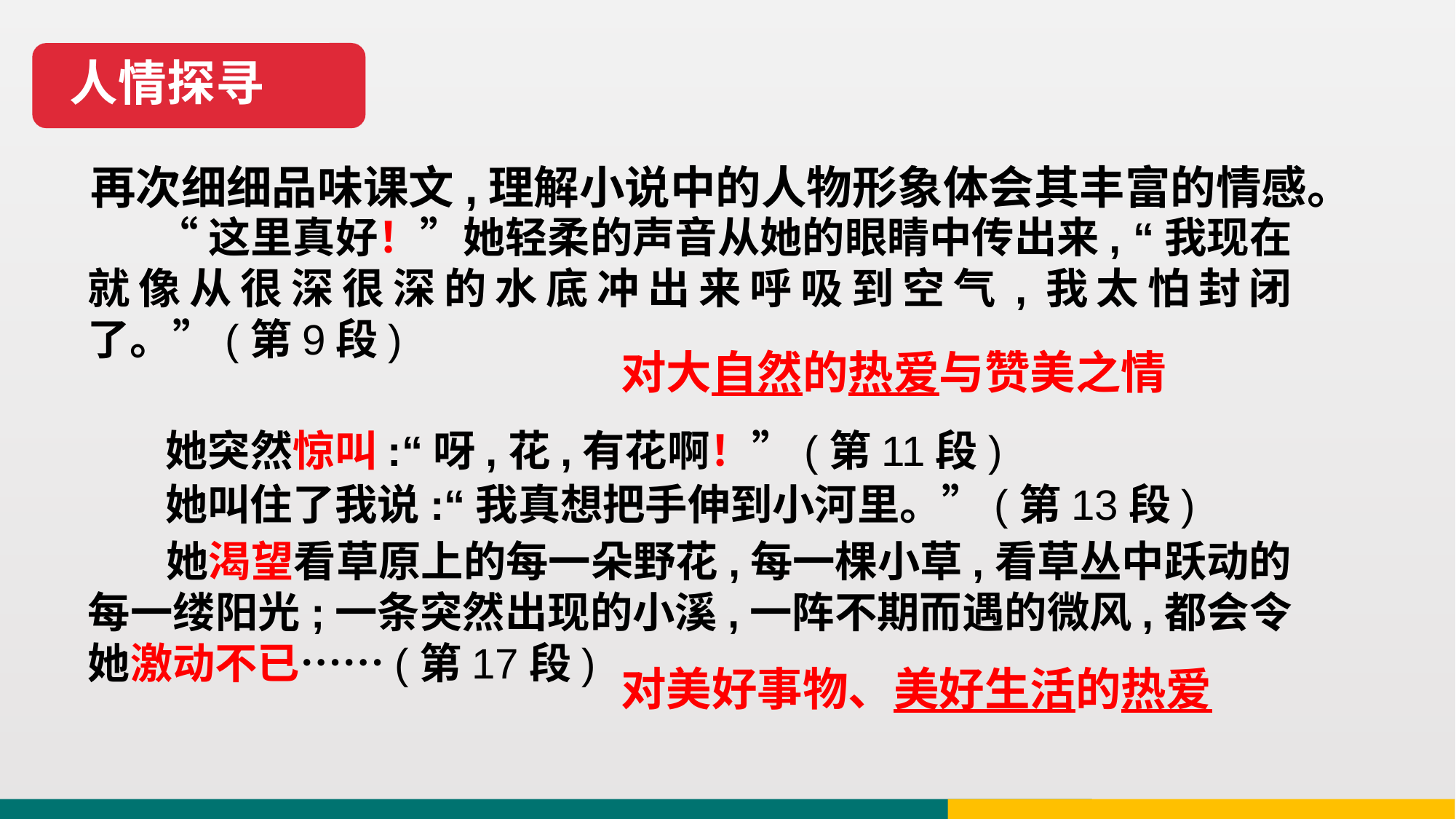

人情探寻
再次细细品味课文,理解小说中的人物形象体会其丰富的情感。
       “这里真好！”她轻柔的声音从她的眼睛中传出来, “我现在就像从很深很深的水底冲出来呼吸到空气,我太怕封闭了。”(第9段)
对大自然的热爱与赞美之情
       她突然惊叫:“呀,花,有花啊！”(第11段)
       她叫住了我说:“我真想把手伸到小河里。”(第13段)
       她渴望看草原上的每一朵野花,每一棵小草,看草丛中跃动的每一缕阳光;一条突然出现的小溪,一阵不期而遇的微风,都会令她激动不已……(第17段)
对美好事物、美好生活的热爱